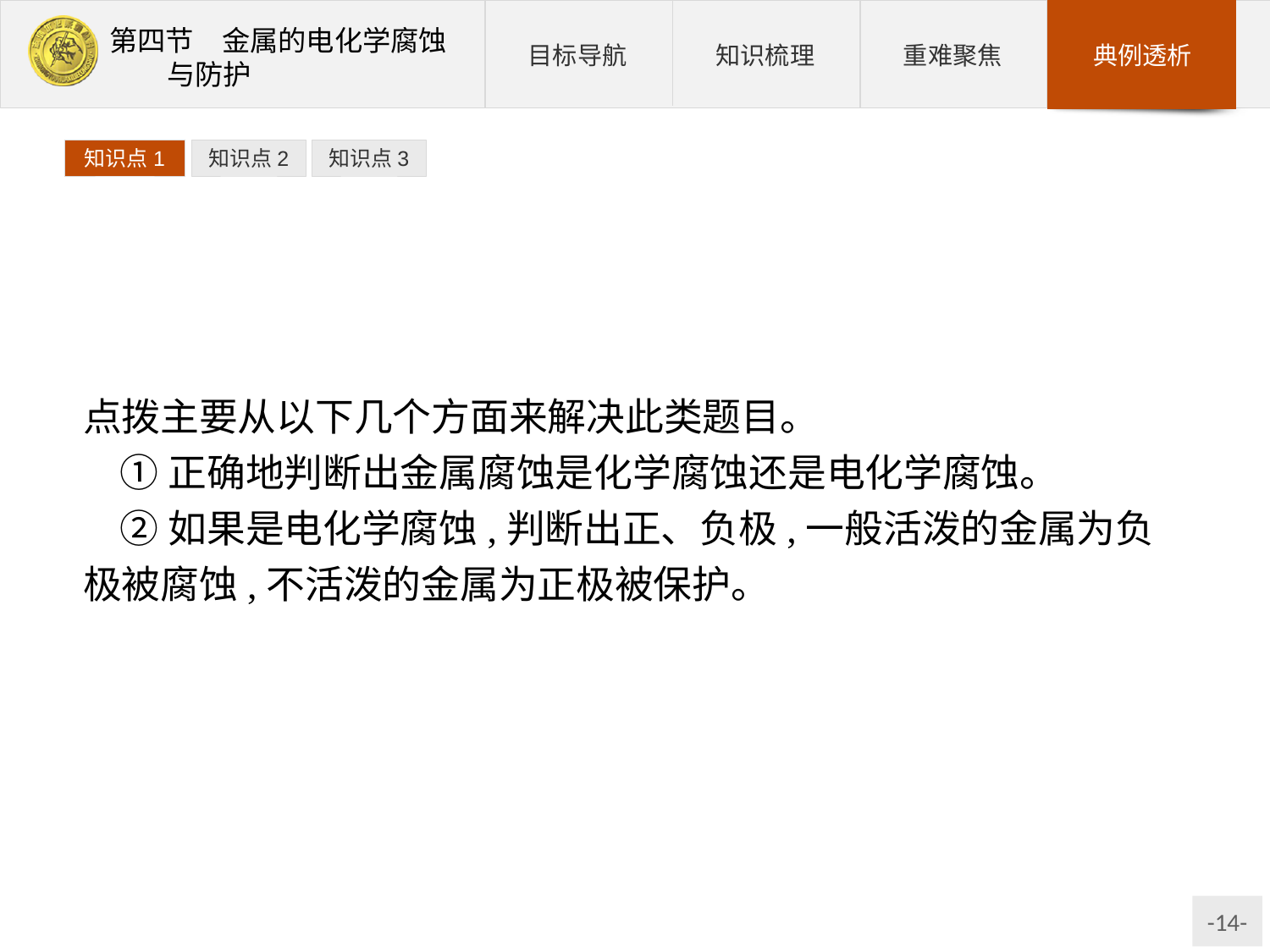

知识点1
知识点2
知识点3
点拨主要从以下几个方面来解决此类题目。
①正确地判断出金属腐蚀是化学腐蚀还是电化学腐蚀。
②如果是电化学腐蚀,判断出正、负极,一般活泼的金属为负极被腐蚀,不活泼的金属为正极被保护。